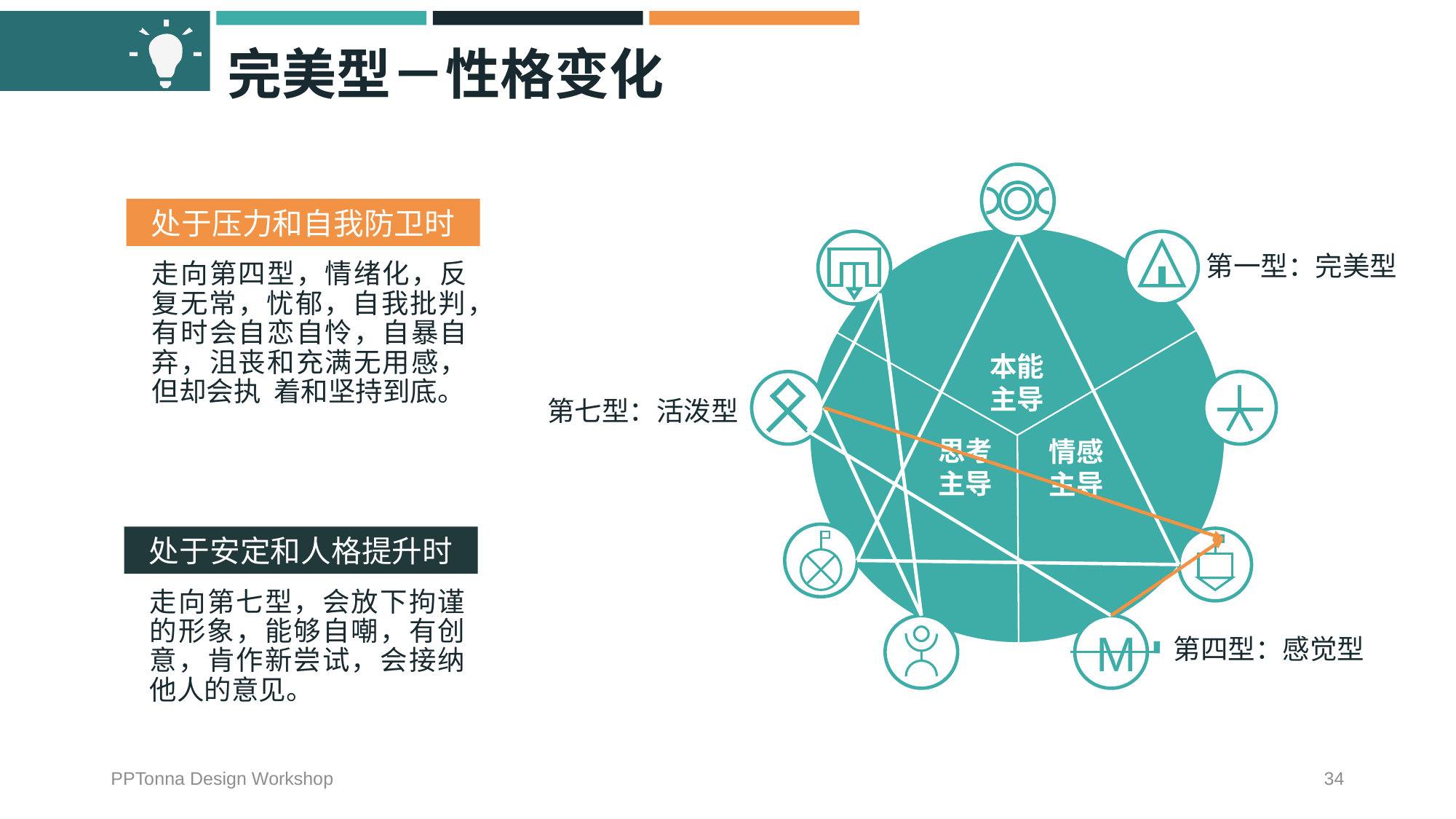

# 完美型－性格变化

第一型：完美型
本能主导

第七型：活泼型
思考主导
情感主导

M

第四型：感觉型
处于压力和自我防卫时
走向第四型，情绪化，反复无常，忧郁，自我批判，有时会自恋自怜，自暴自弃，沮丧和充满无用感，但却会执  着和坚持到底。
处于安定和人格提升时
走向第七型，会放下拘谨的形象，能够自嘲，有创意，肯作新尝试，会接纳他人的意见。
PPTonna Design Workshop
34